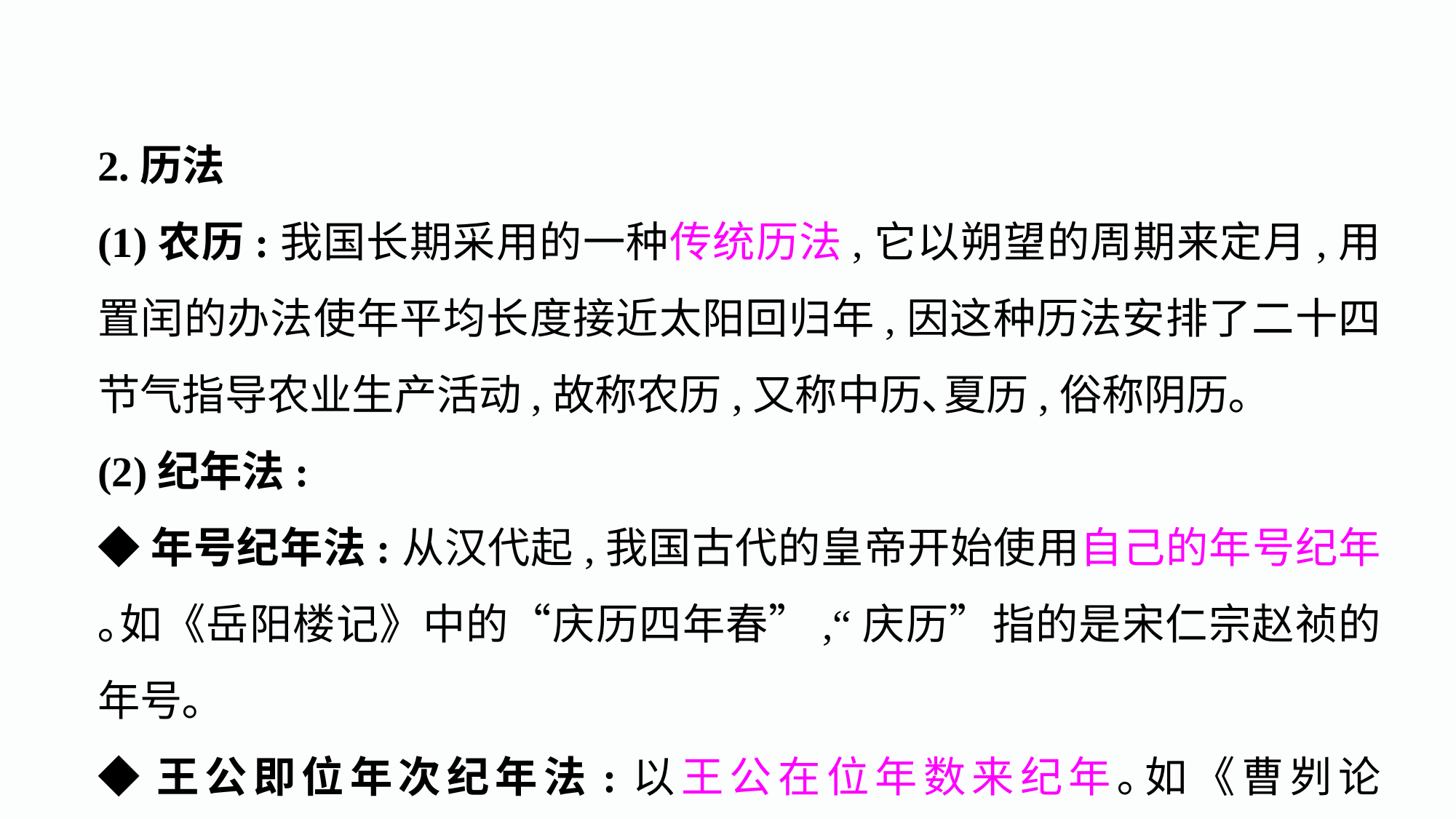

2.历法
(1)农历:我国长期采用的一种传统历法,它以朔望的周期来定月,用置闰的办法使年平均长度接近太阳回归年,因这种历法安排了二十四节气指导农业生产活动,故称农历,又称中历､夏历,俗称阴历｡
(2)纪年法:
◆年号纪年法:从汉代起,我国古代的皇帝开始使用自己的年号纪年｡如《岳阳楼记》中的“庆历四年春”,“庆历”指的是宋仁宗赵祯的年号｡
◆王公即位年次纪年法:以王公在位年数来纪年｡如《曹刿论战》:“十年春,齐师伐我”中的“十年”指的是“鲁庄公十年”｡